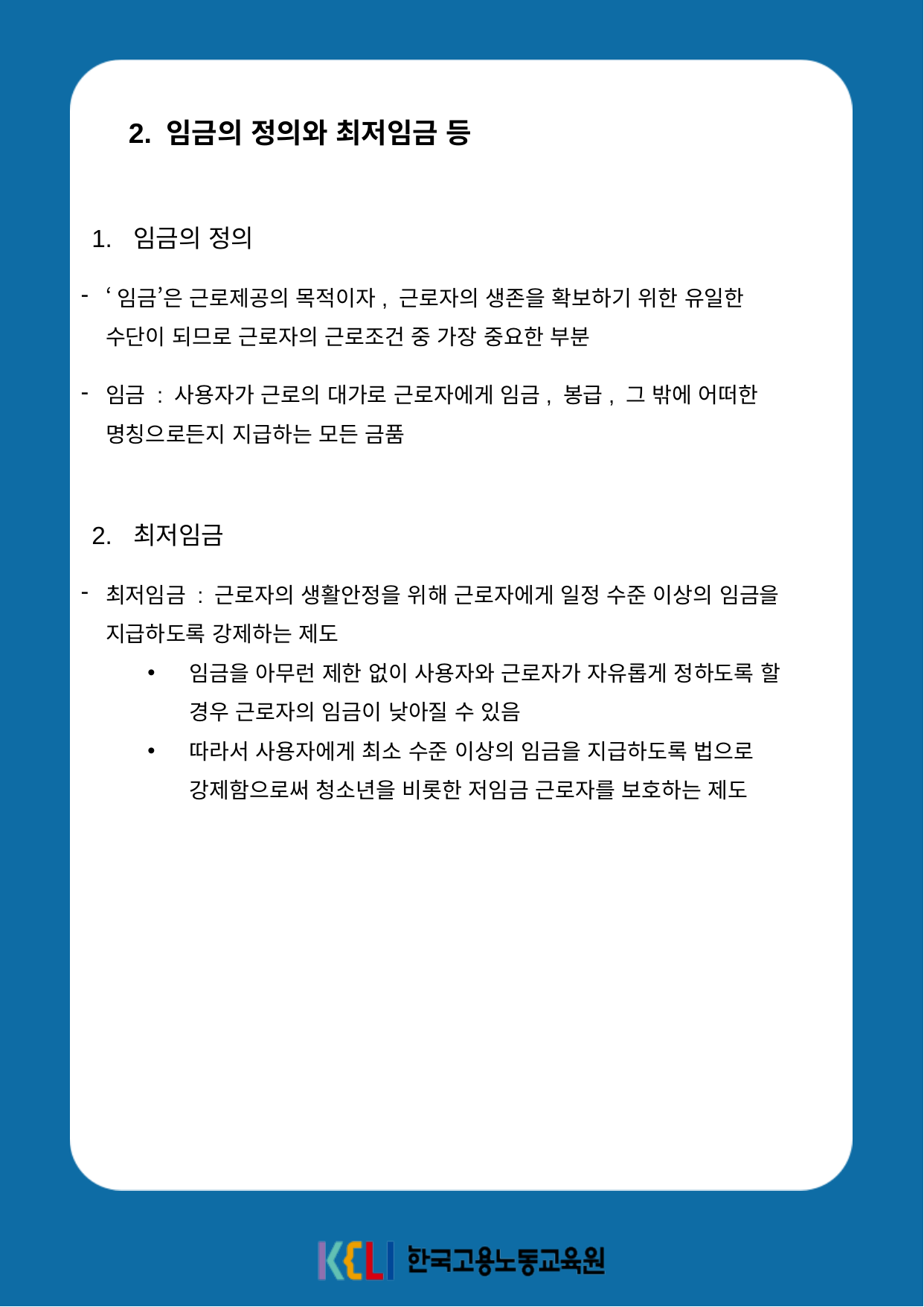

2. 임금의 정의와 최저임금 등
임금의 정의
‘임금’은 근로제공의 목적이자, 근로자의 생존을 확보하기 위한 유일한 수단이 되므로 근로자의 근로조건 중 가장 중요한 부분
임금 : 사용자가 근로의 대가로 근로자에게 임금, 봉급, 그 밖에 어떠한 명칭으로든지 지급하는 모든 금품

최저임금
최저임금 : 근로자의 생활안정을 위해 근로자에게 일정 수준 이상의 임금을 지급하도록 강제하는 제도
임금을 아무런 제한 없이 사용자와 근로자가 자유롭게 정하도록 할 경우 근로자의 임금이 낮아질 수 있음
따라서 사용자에게 최소 수준 이상의 임금을 지급하도록 법으로 강제함으로써 청소년을 비롯한 저임금 근로자를 보호하는 제도